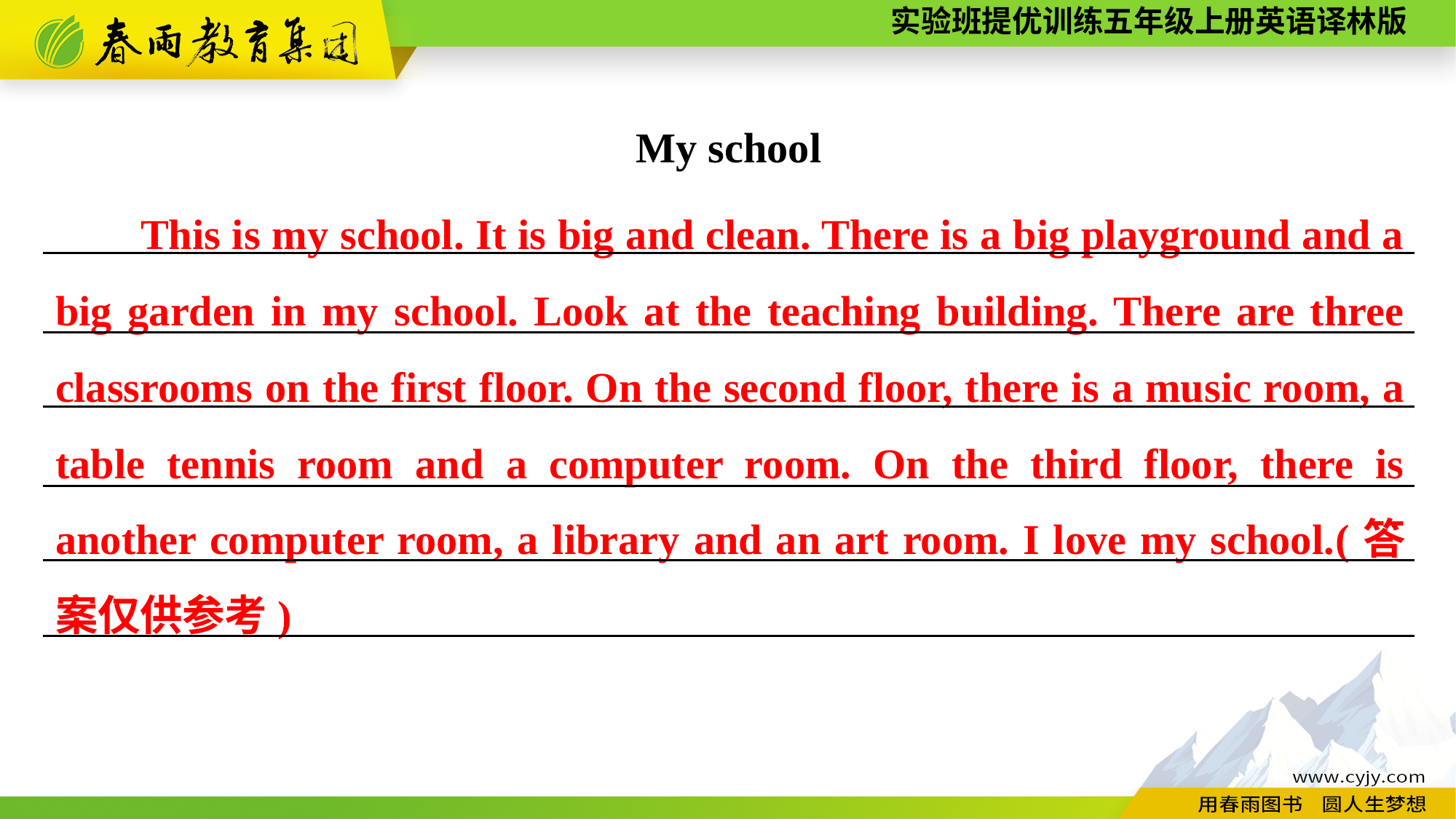

My school
This is my school. It is big and clean. There is a big playground and a big garden in my school. Look at the teaching building. There are three classrooms on the first floor. On the second floor, there is a music room, a table tennis room and a computer room. On the third floor, there is another computer room, a library and an art room. I love my school.(答案仅供参考)